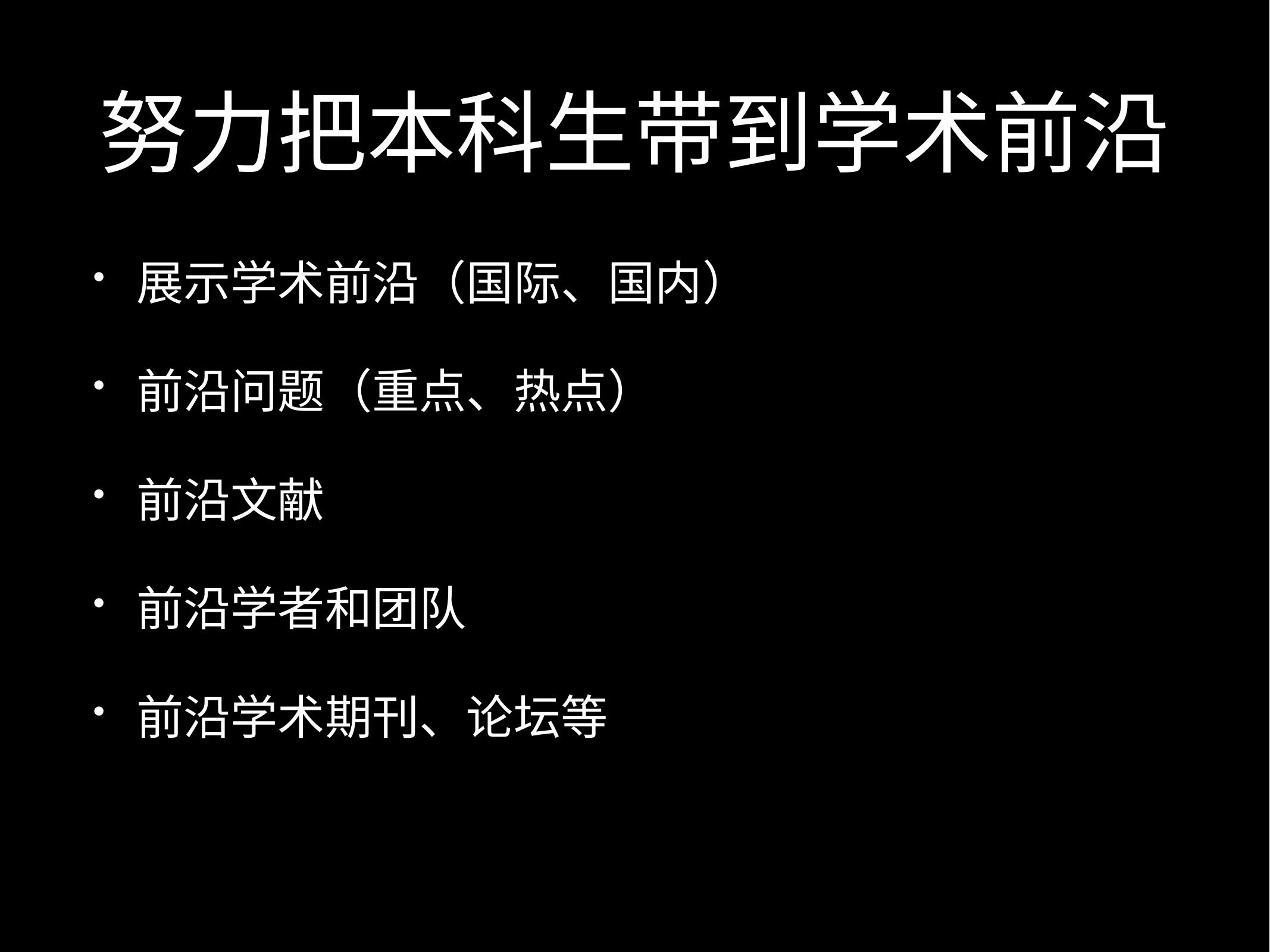

# 努力把本科生带到学术前沿
展示学术前沿（国际、国内）
前沿问题（重点、热点）
前沿文献
前沿学者和团队
前沿学术期刊、论坛等